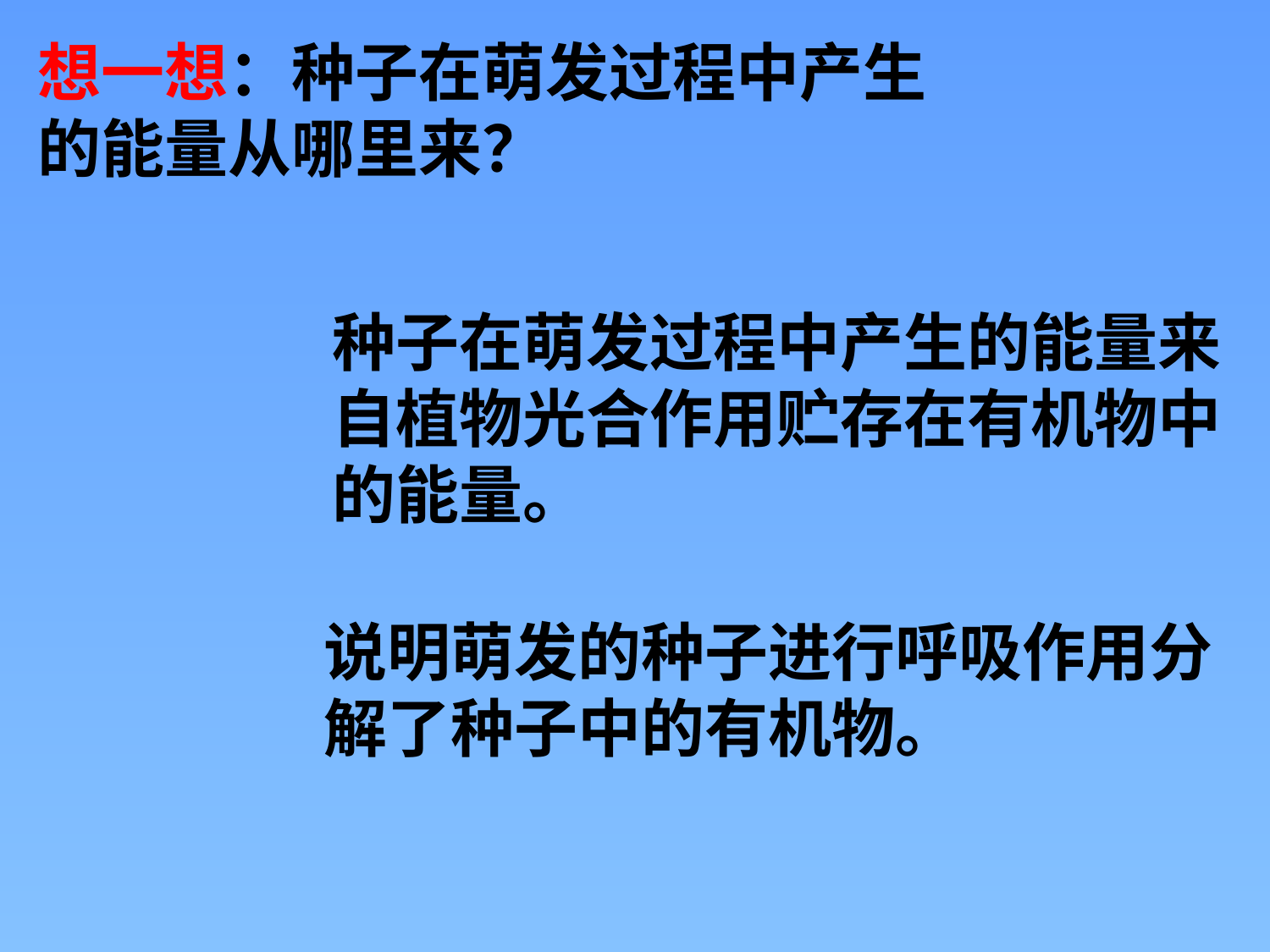

想一想：种子在萌发过程中产生的能量从哪里来？
种子在萌发过程中产生的能量来自植物光合作用贮存在有机物中的能量。
说明萌发的种子进行呼吸作用分解了种子中的有机物。